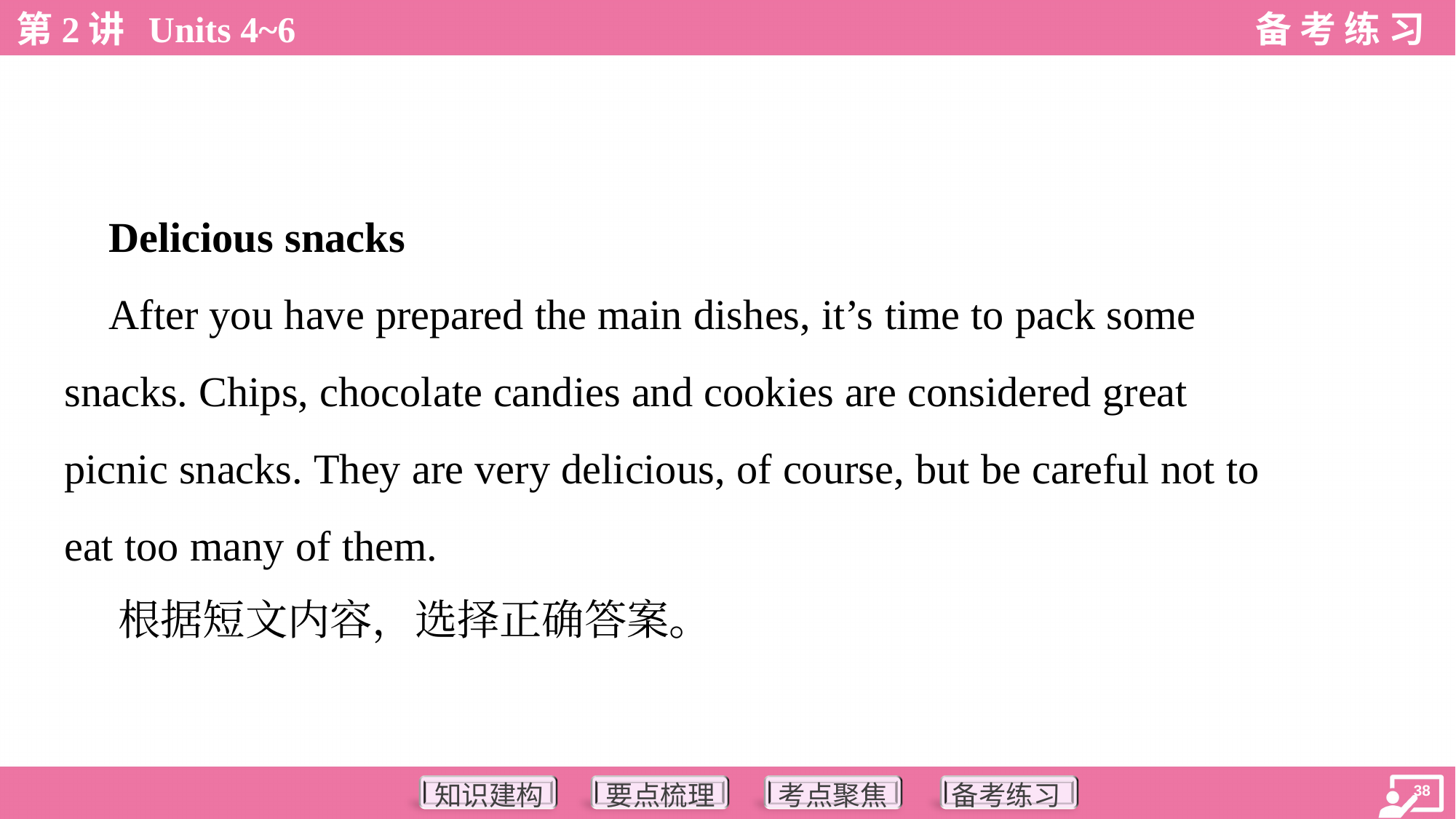

Delicious snacks
    After you have prepared the main dishes, it’s time to pack some
snacks. Chips, chocolate candies and cookies are considered great
picnic snacks. They are very delicious, of course, but be careful not to
eat too many of them.
    根据短文内容，选择正确答案。